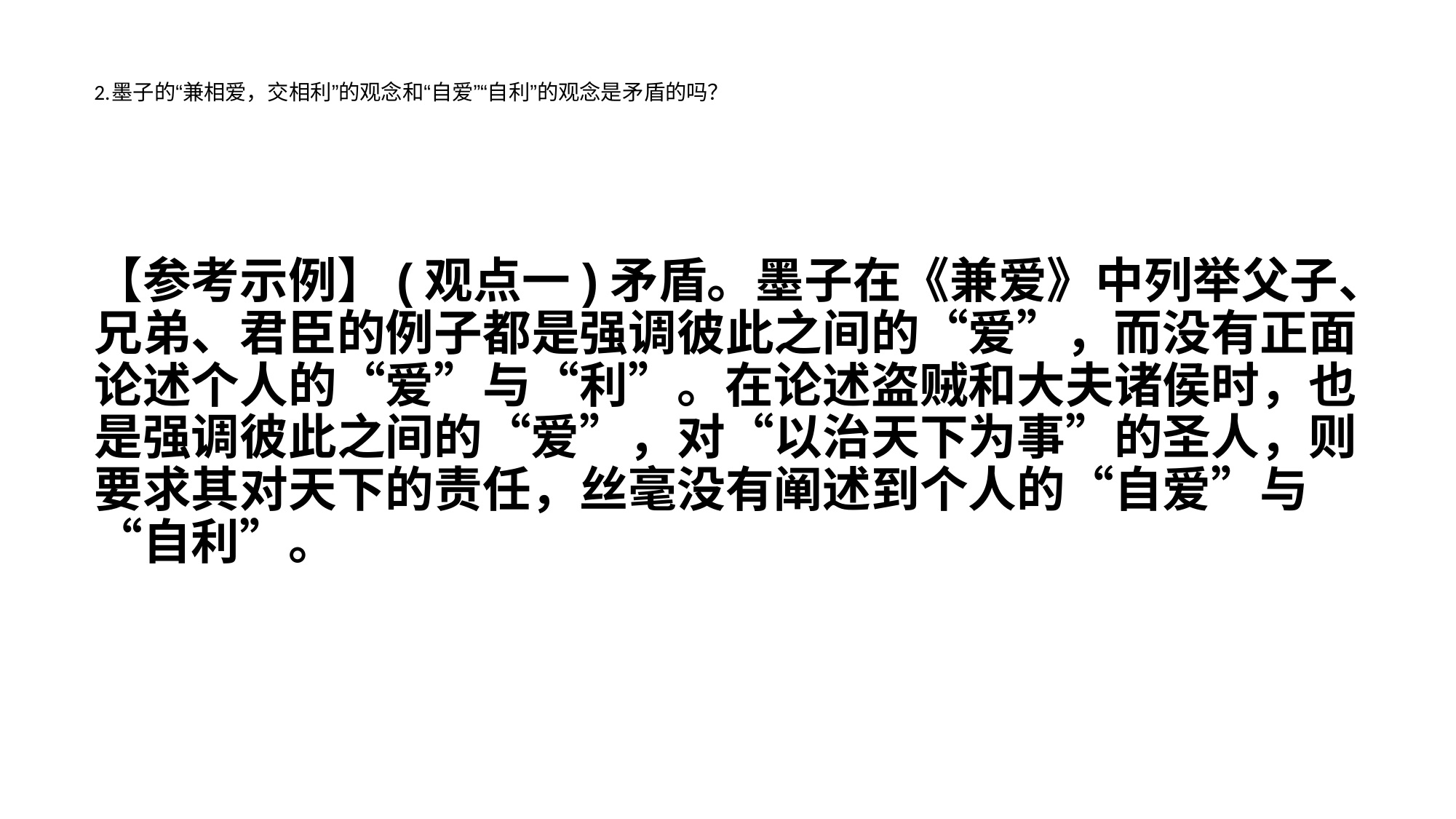

# 2.墨子的“兼相爱，交相利”的观念和“自爱”“自利”的观念是矛盾的吗？
【参考示例】(观点一)矛盾。墨子在《兼爱》中列举父子、兄弟、君臣的例子都是强调彼此之间的“爱”，而没有正面论述个人的“爱”与“利”。在论述盗贼和大夫诸侯时，也是强调彼此之间的“爱”，对“以治天下为事”的圣人，则要求其对天下的责任，丝毫没有阐述到个人的“自爱”与“自利”。